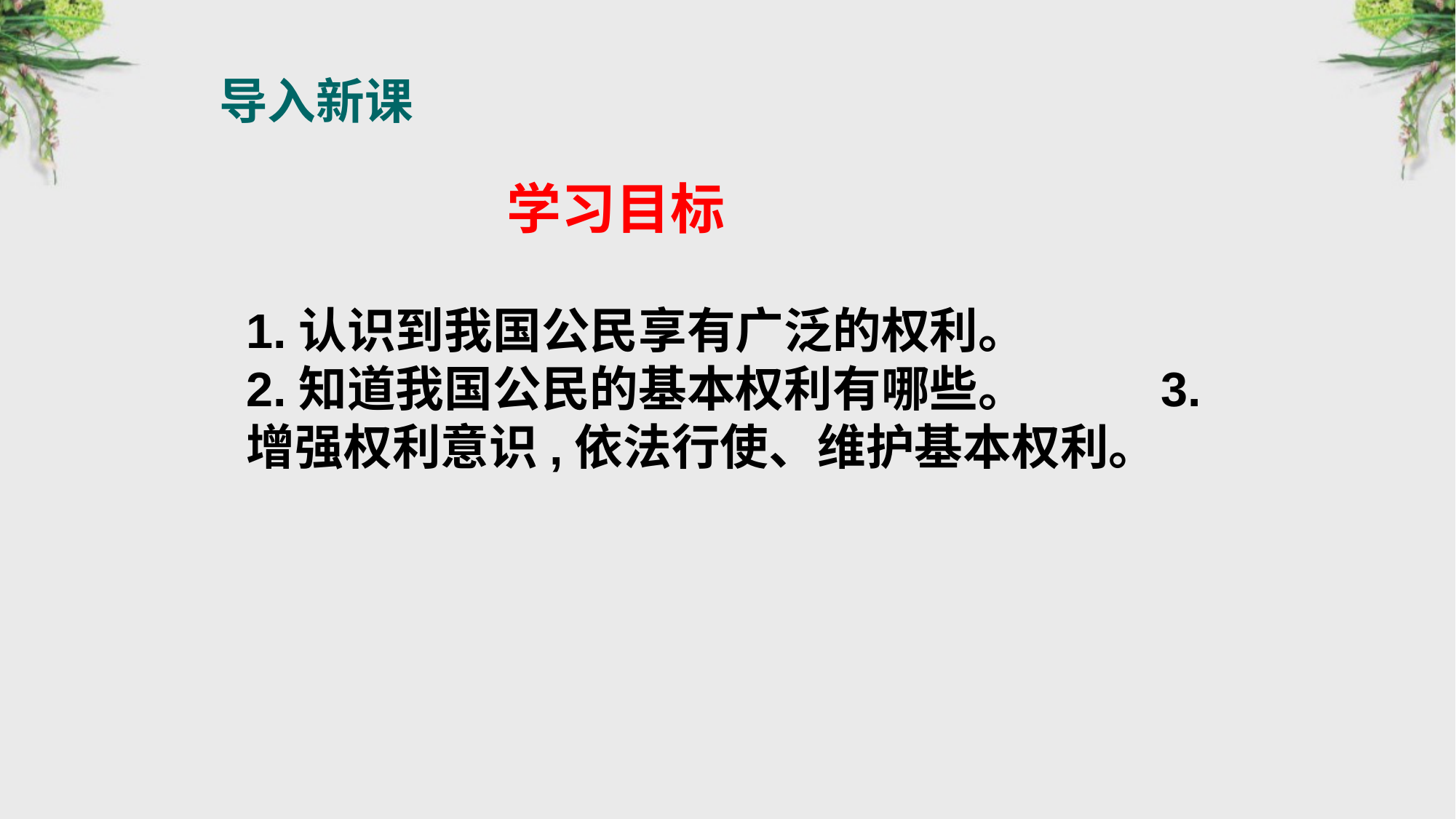

导入新课
学习目标

1.认识到我国公民享有广泛的权利。
2.知道我国公民的基本权利有哪些。           3.增强权利意识,依法行使、维护基本权利。